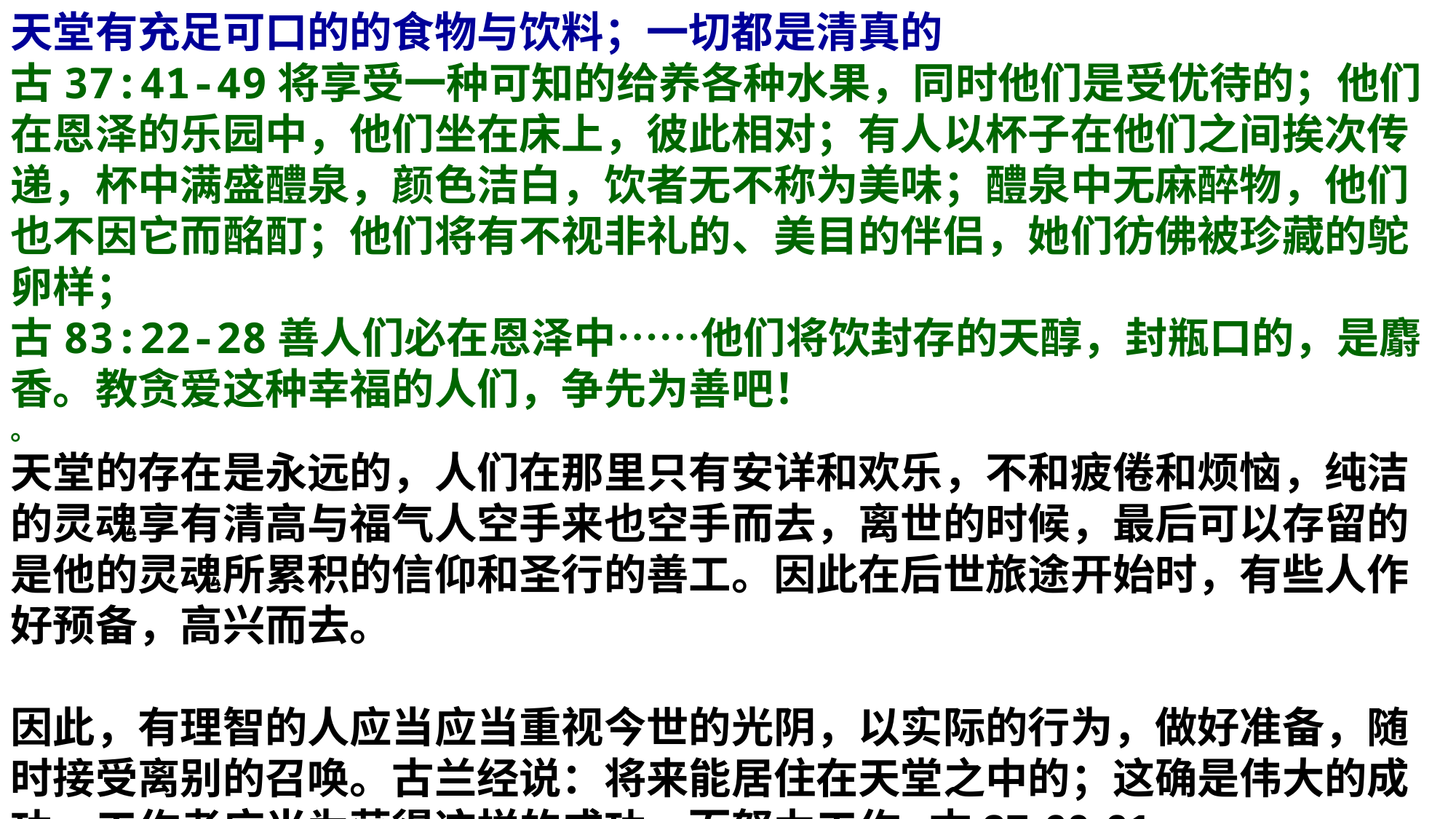

天堂有充足可口的的食物与饮料；一切都是清真的
古37:41-49将享受一种可知的给养各种水果，同时他们是受优待的；他们在恩泽的乐园中，他们坐在床上，彼此相对；有人以杯子在他们之间挨次传递，杯中满盛醴泉，颜色洁白，饮者无不称为美味；醴泉中无麻醉物，他们也不因它而酩酊；他们将有不视非礼的、美目的伴侣，她们彷佛被珍藏的鸵卵样；
古83:22-28善人们必在恩泽中……他们将饮封存的天醇，封瓶口的，是麝香。教贪爱这种幸福的人们，争先为善吧！
。
天堂的存在是永远的，人们在那里只有安详和欢乐，不和疲倦和烦恼，纯洁的灵魂享有清高与福气人空手来也空手而去，离世的时候，最后可以存留的是他的灵魂所累积的信仰和圣行的善工。因此在后世旅途开始时，有些人作好预备，高兴而去。

因此，有理智的人应当应当重视今世的光阴，以实际的行为，做好准备，随时接受离别的召唤。古兰经说：将来能居住在天堂之中的；这确是伟大的成功，工作者应当为获得这样的成功，而努力工作   古37:60-61